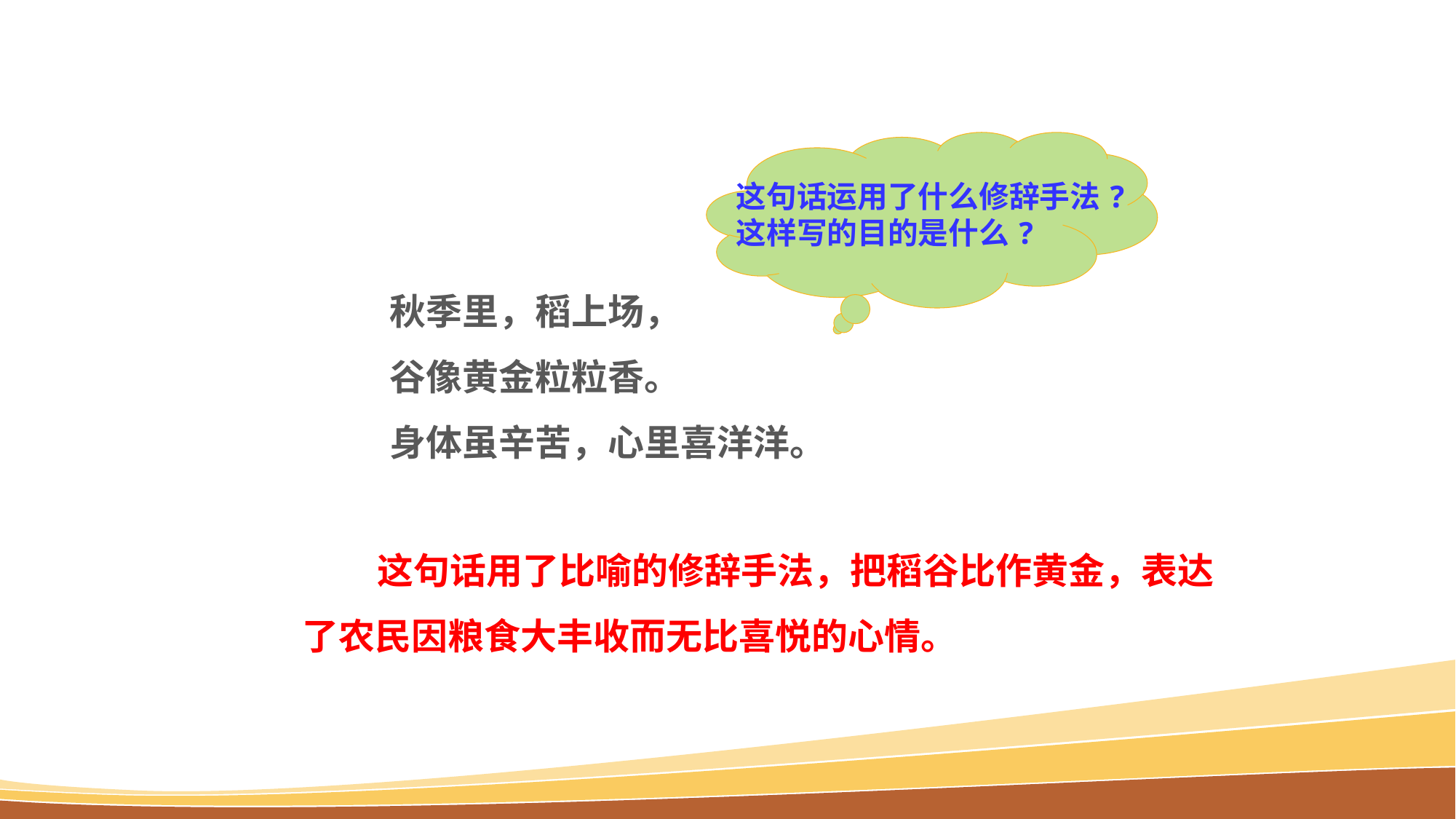

这句话运用了什么修辞手法?这样写的目的是什么?
秋季里，稻上场，
谷像黄金粒粒香。
身体虽辛苦，心里喜洋洋。
这句话用了比喻的修辞手法，把稻谷比作黄金，表达了农民因粮食大丰收而无比喜悦的心情。